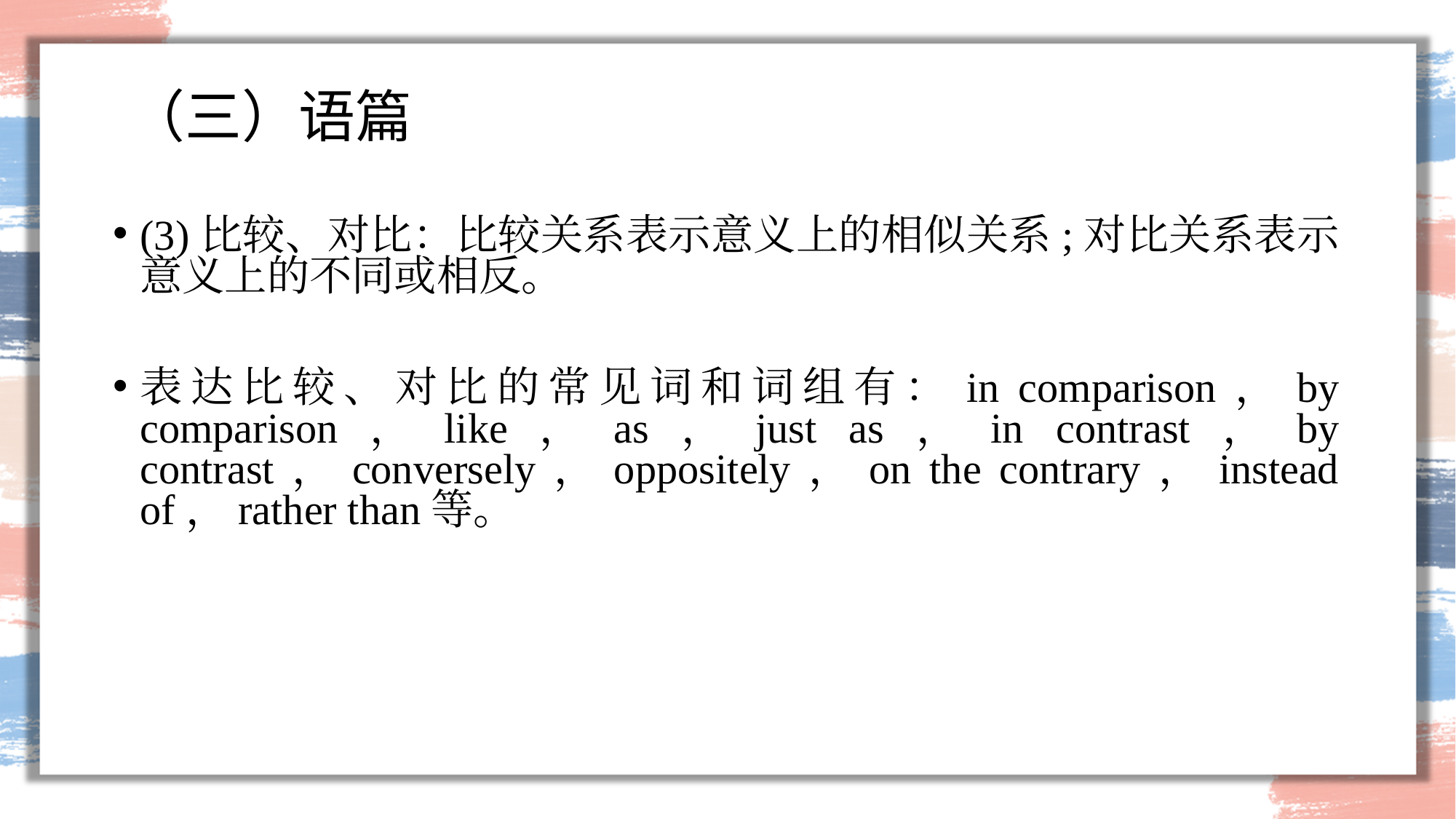

# （三）语篇
(3)比较、对比：比较关系表示意义上的相似关系;对比关系表示意义上的不同或相反。

表达比较、对比的常见词和词组有：in comparison，by comparison，like，as，just as，in contrast，by contrast，conversely，oppositely，on the contrary，instead of，rather than等。

58